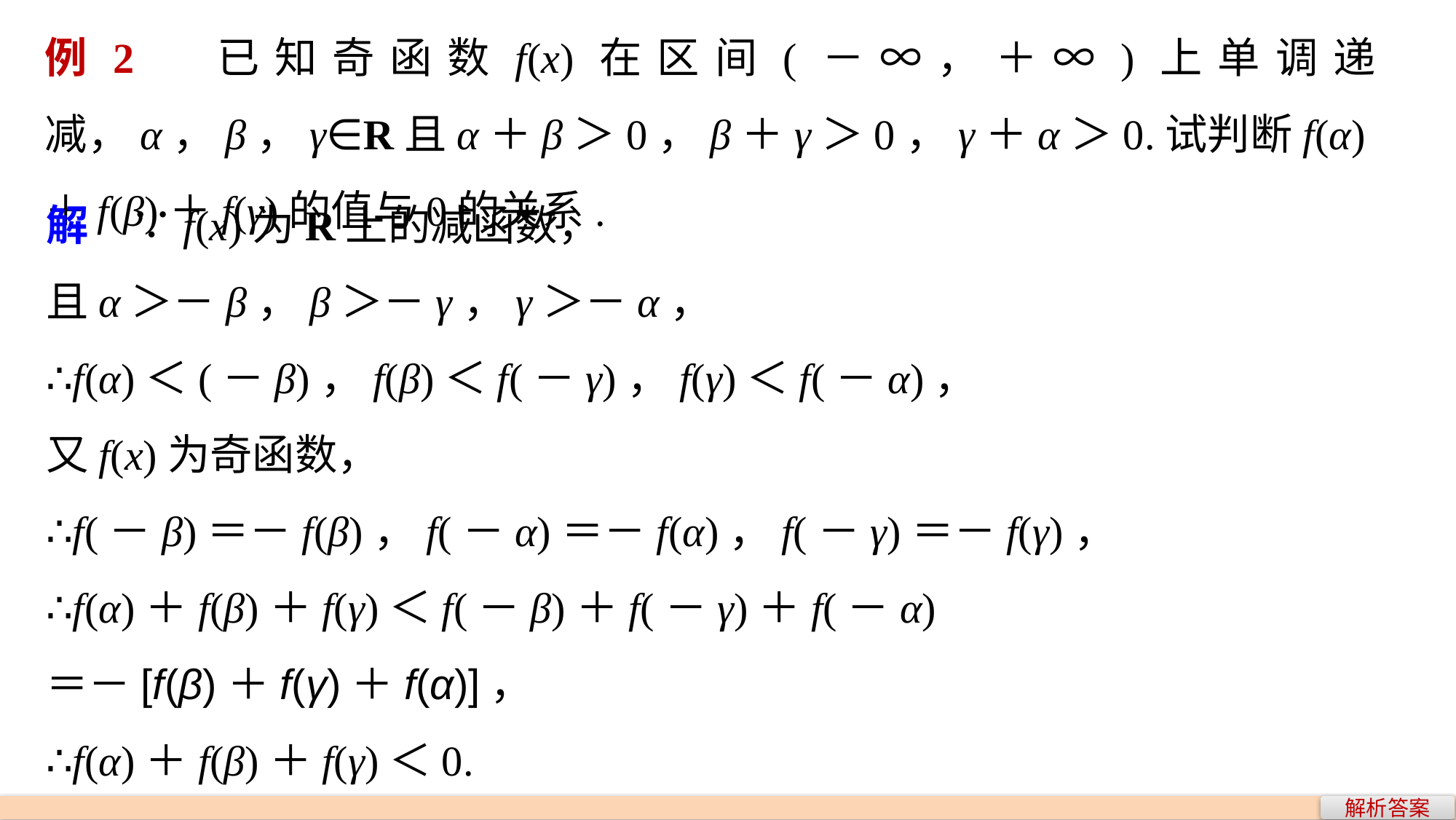

例2　已知奇函数f(x)在区间(－∞，＋∞)上单调递减，α，β，γ∈R且α＋β＞0，β＋γ＞0，γ＋α＞0.试判断f(α)＋f(β)＋f(γ)的值与0的关系.
解　∵f(x)为R上的减函数，
且α＞－β，β＞－γ，γ＞－α，
∴f(α)＜(－β)，f(β)＜f(－γ)，f(γ)＜f(－α)，
又f(x)为奇函数，
∴f(－β)＝－f(β)，f(－α)＝－f(α)，f(－γ)＝－f(γ)，
∴f(α)＋f(β)＋f(γ)＜f(－β)＋f(－γ)＋f(－α)
＝－[f(β)＋f(γ)＋f(α)]，
∴f(α)＋f(β)＋f(γ)＜0.
解析答案